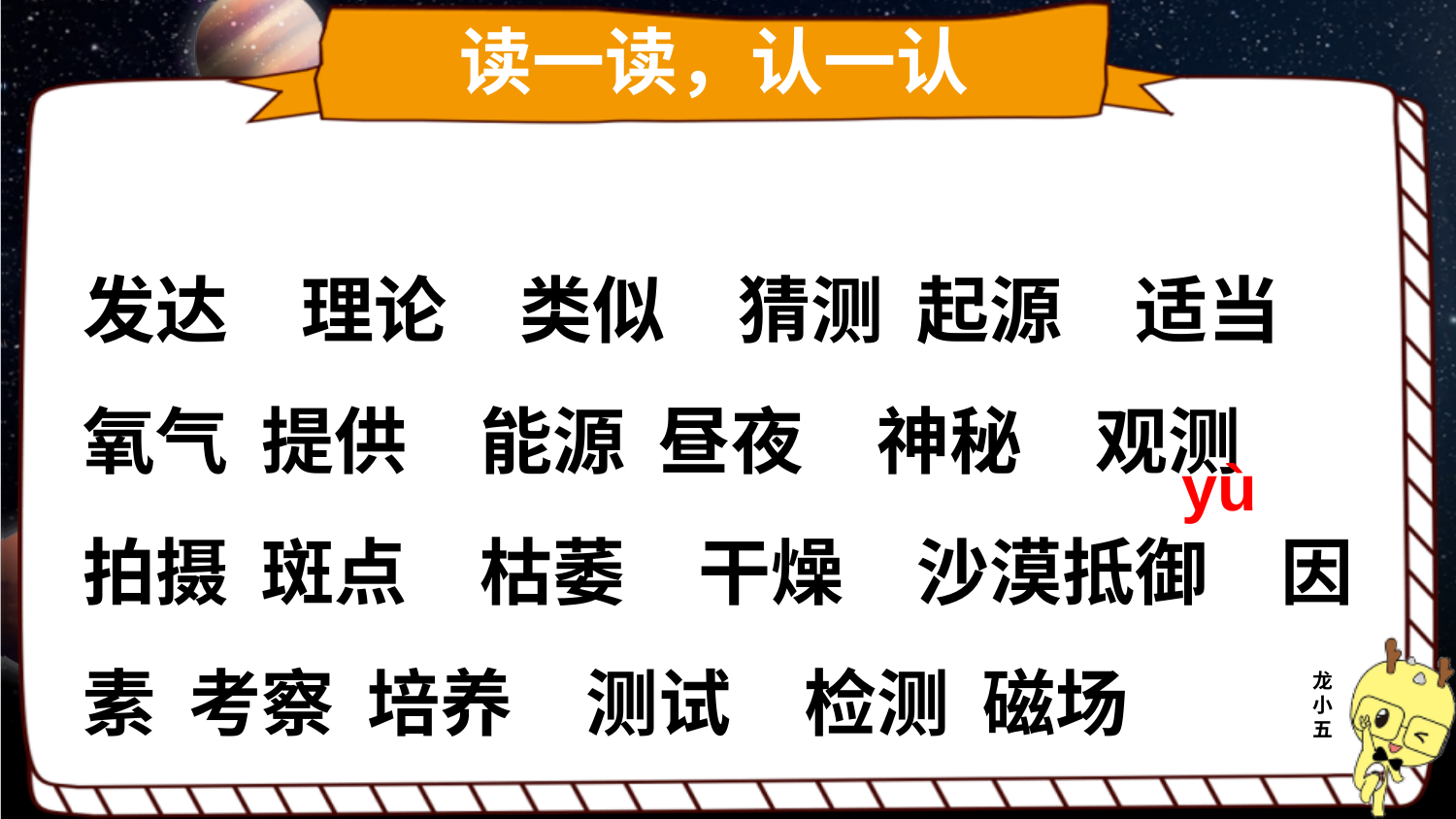

读一读，认一认
发达　理论　类似　猜测  起源　适当　氧气  提供　能源  昼夜　神秘　观测　拍摄  斑点　枯萎　干燥　沙漠抵御　因素  考察  培养　测试　检测  磁场
yù